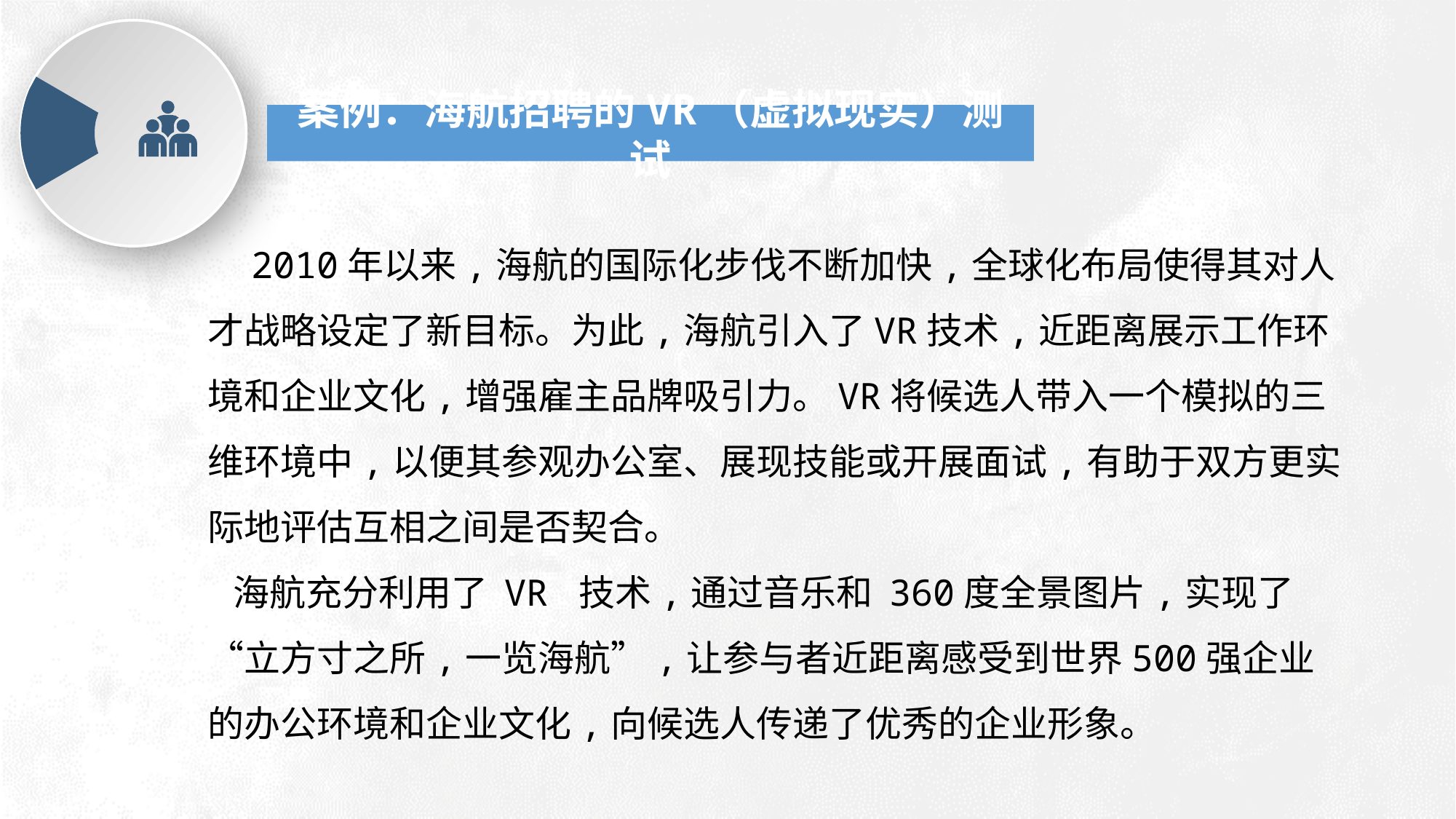

案例：海航招聘的VR（虚拟现实）测试
  2010年以来,海航的国际化步伐不断加快,全球化布局使得其对人才战略设定了新目标。为此,海航引入了VR技术,近距离展示工作环境和企业文化,增强雇主品牌吸引力。VR将候选人带入一个模拟的三维环境中,以便其参观办公室、展现技能或开展面试,有助于双方更实际地评估互相之间是否契合。
  海航充分利用了 VR 技术,通过音乐和 360度全景图片,实现了“立方寸之所,一览海航”,让参与者近距离感受到世界500强企业的办公环境和企业文化,向候选人传递了优秀的企业形象。